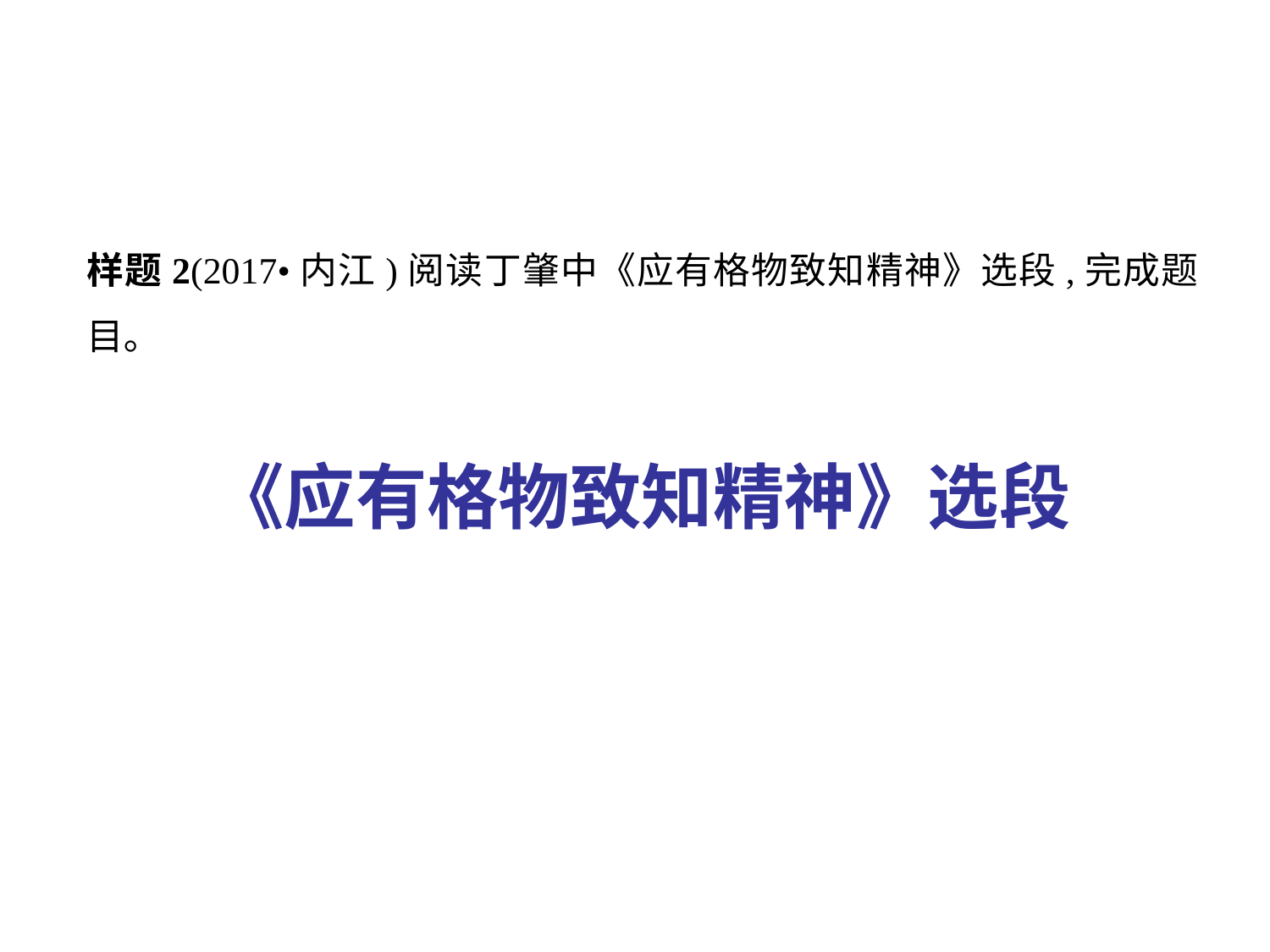

样题2(2017•内江)阅读丁肇中《应有格物致知精神》选段,完成题目｡
《应有格物致知精神》选段